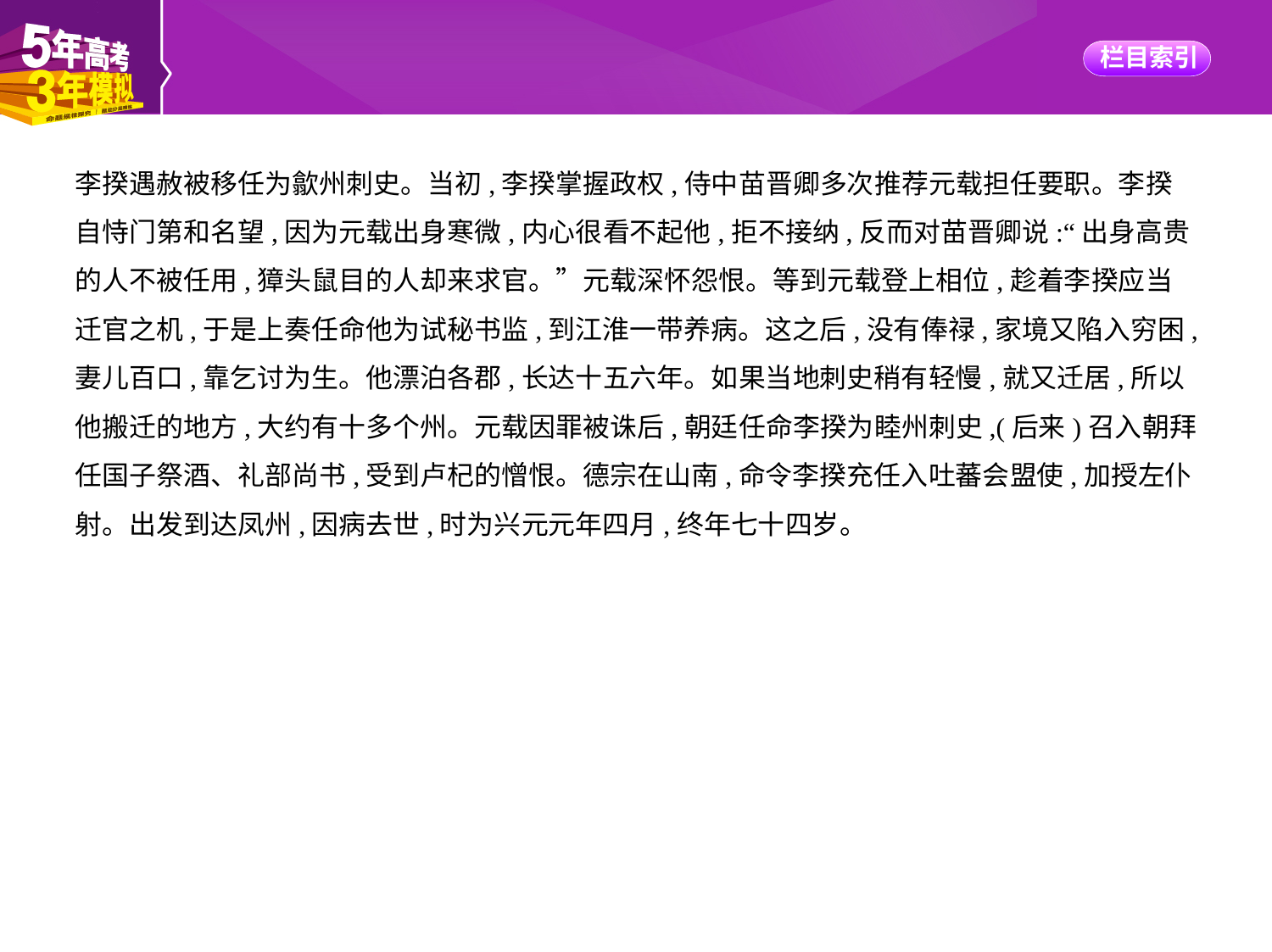

李揆遇赦被移任为歙州刺史。当初,李揆掌握政权,侍中苗晋卿多次推荐元载担任要职。李揆
自恃门第和名望,因为元载出身寒微,内心很看不起他,拒不接纳,反而对苗晋卿说:“出身高贵
的人不被任用,獐头鼠目的人却来求官。”元载深怀怨恨。等到元载登上相位,趁着李揆应当
迁官之机,于是上奏任命他为试秘书监,到江淮一带养病。这之后,没有俸禄,家境又陷入穷困,
妻儿百口,靠乞讨为生。他漂泊各郡,长达十五六年。如果当地刺史稍有轻慢,就又迁居,所以
他搬迁的地方,大约有十多个州。元载因罪被诛后,朝廷任命李揆为睦州刺史,(后来)召入朝拜
任国子祭酒、礼部尚书,受到卢杞的憎恨。德宗在山南,命令李揆充任入吐蕃会盟使,加授左仆
射。出发到达凤州,因病去世,时为兴元元年四月,终年七十四岁。